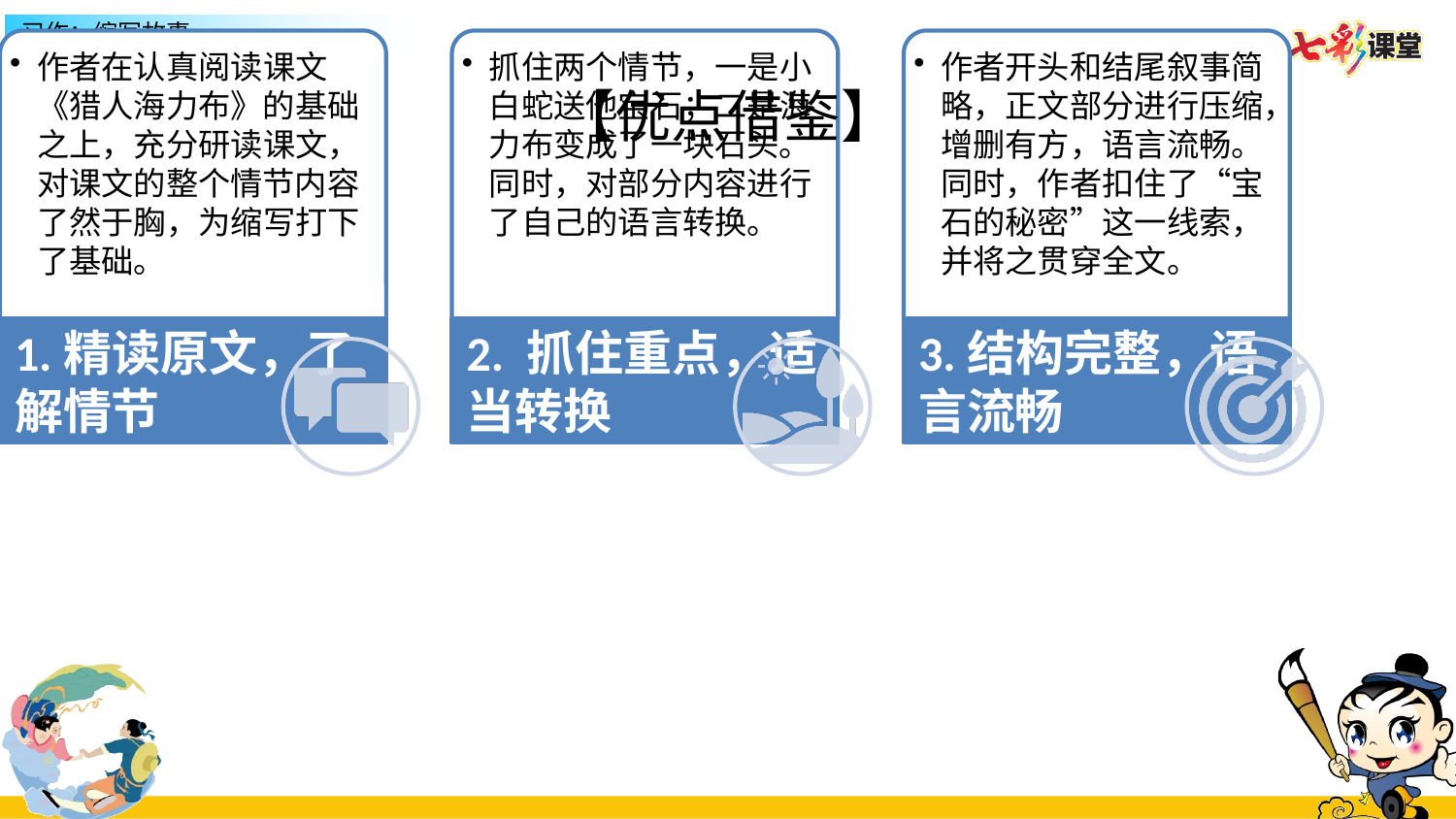

【优点借鉴】
作者在认真阅读课文《猎人海力布》的基础之上，充分研读课文，对课文的整个情节内容了然于胸，为缩写打下了基础。
1.精读原文，了解情节
抓住两个情节，一是小白蛇送他宝石；二是海力布变成了一块石头。同时，对部分内容进行了自己的语言转换。
2. 抓住重点，适当转换
作者开头和结尾叙事简略，正文部分进行压缩，增删有方，语言流畅。同时，作者扣住了“宝石的秘密”这一线索，并将之贯穿全文。
3.结构完整，语言流畅